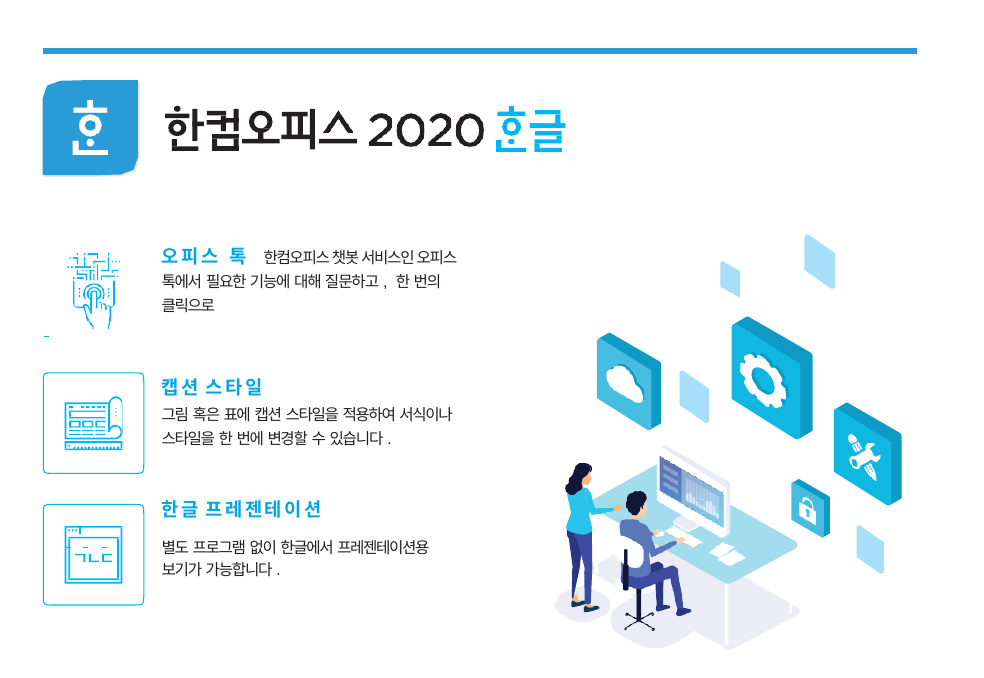

오피스 톡  한컴오피스 챗봇 서비스인 오피스 톡에서  필요한 기능에 대해 질문하고, 한 번의 클릭으로

캡션 스타일
그림 혹은 표에 캡션 스타일을 적용하여 서식이나

스타일을 한 번에 변경할 수 있습니다.

한글 프레젠테이션

별도 프로그램 없이 한글에서 프레젠테이션용  보기가 가능합니다.